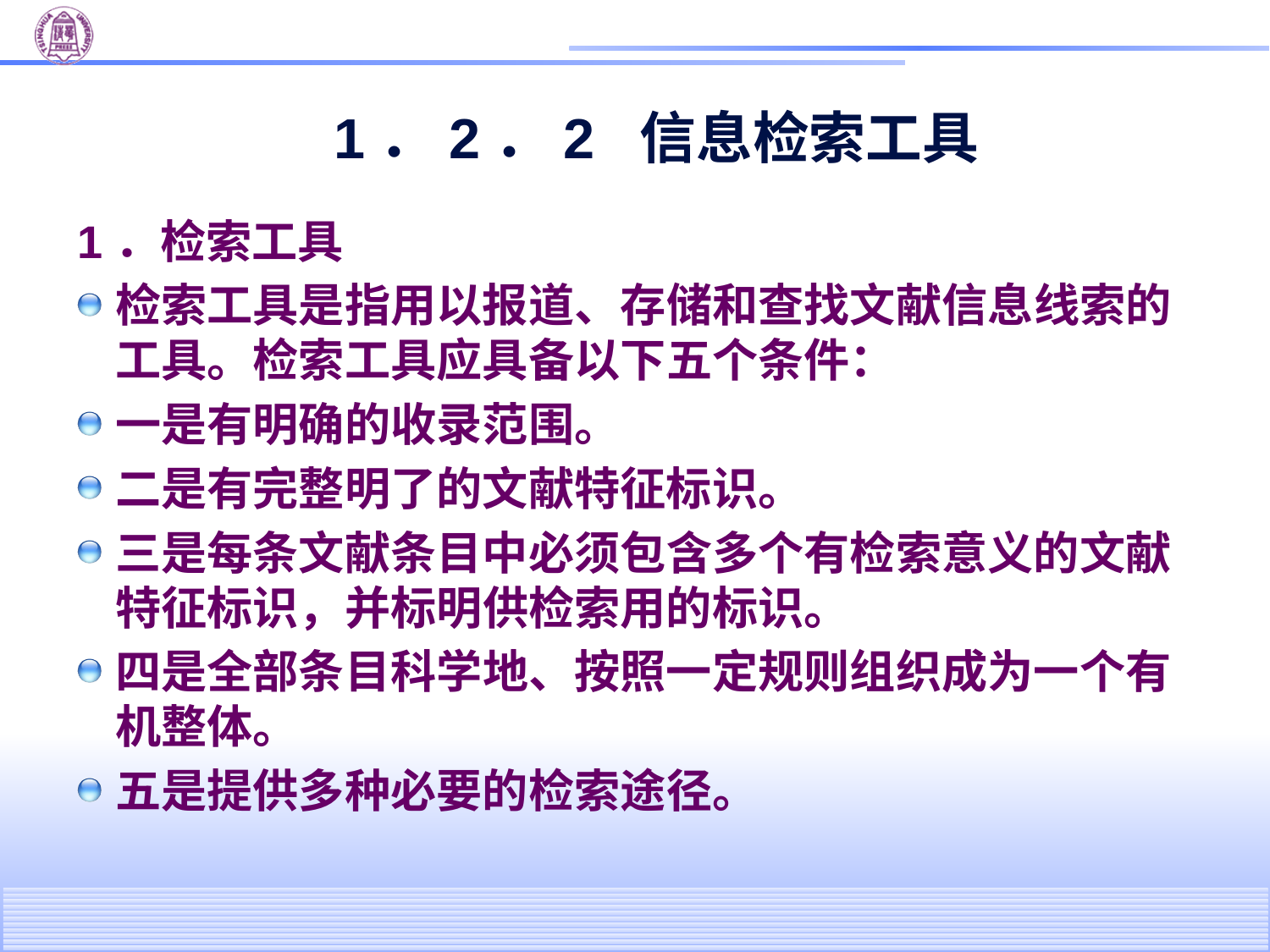

# 1．2．2  信息检索工具
1．检索工具
检索工具是指用以报道、存储和查找文献信息线索的工具。检索工具应具备以下五个条件：
一是有明确的收录范围。
二是有完整明了的文献特征标识。
三是每条文献条目中必须包含多个有检索意义的文献特征标识，并标明供检索用的标识。
四是全部条目科学地、按照一定规则组织成为一个有机整体。
五是提供多种必要的检索途径。